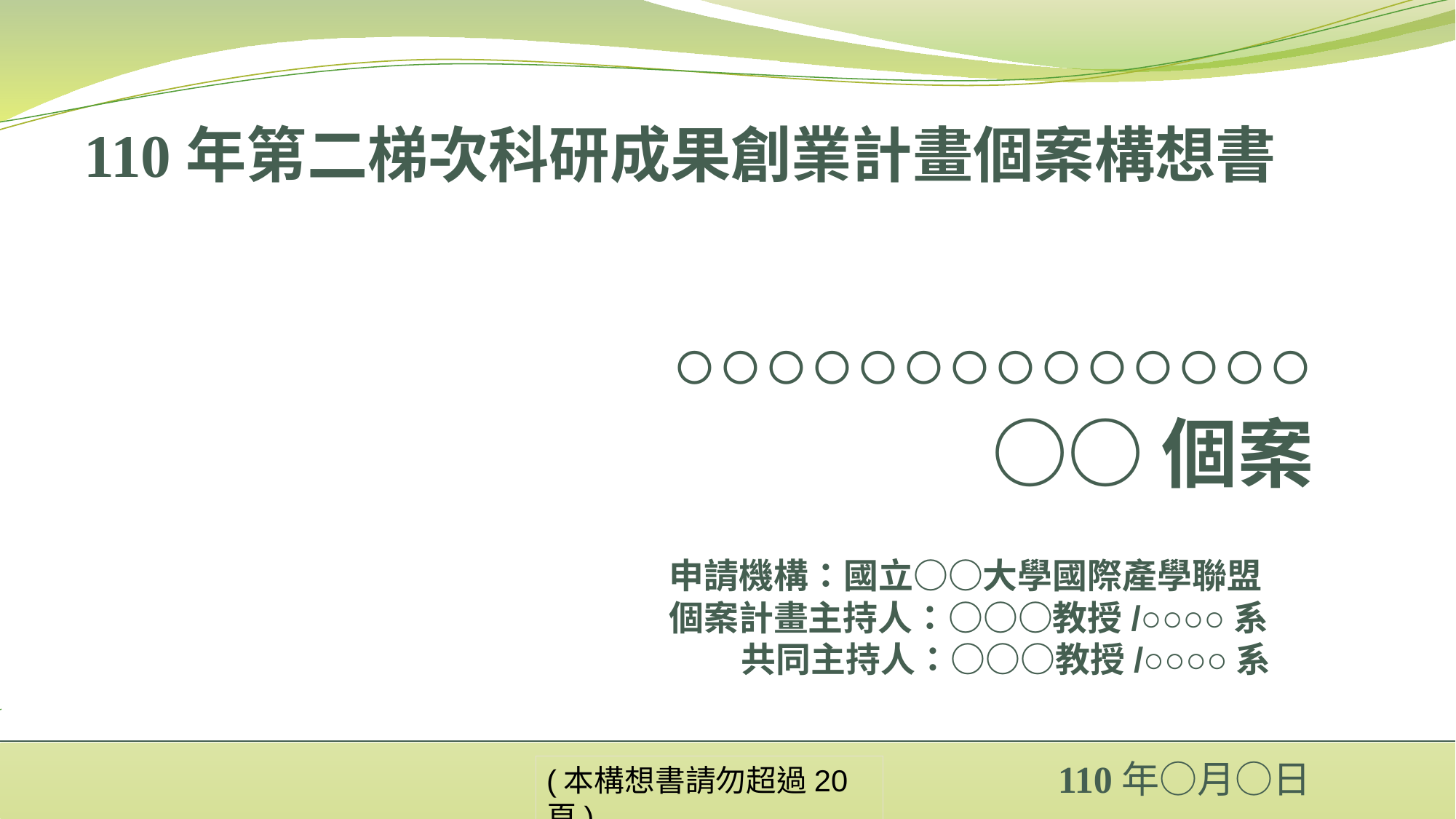

# 110年第二梯次科研成果創業計畫個案構想書
○○○○○○○○○○○○○○
○○個案
申請機構：國立○○大學國際產學聯盟
個案計畫主持人：○○○教授/○○○○系
        共同主持人：○○○教授/○○○○系

110年○月○日
(本構想書請勿超過20頁)